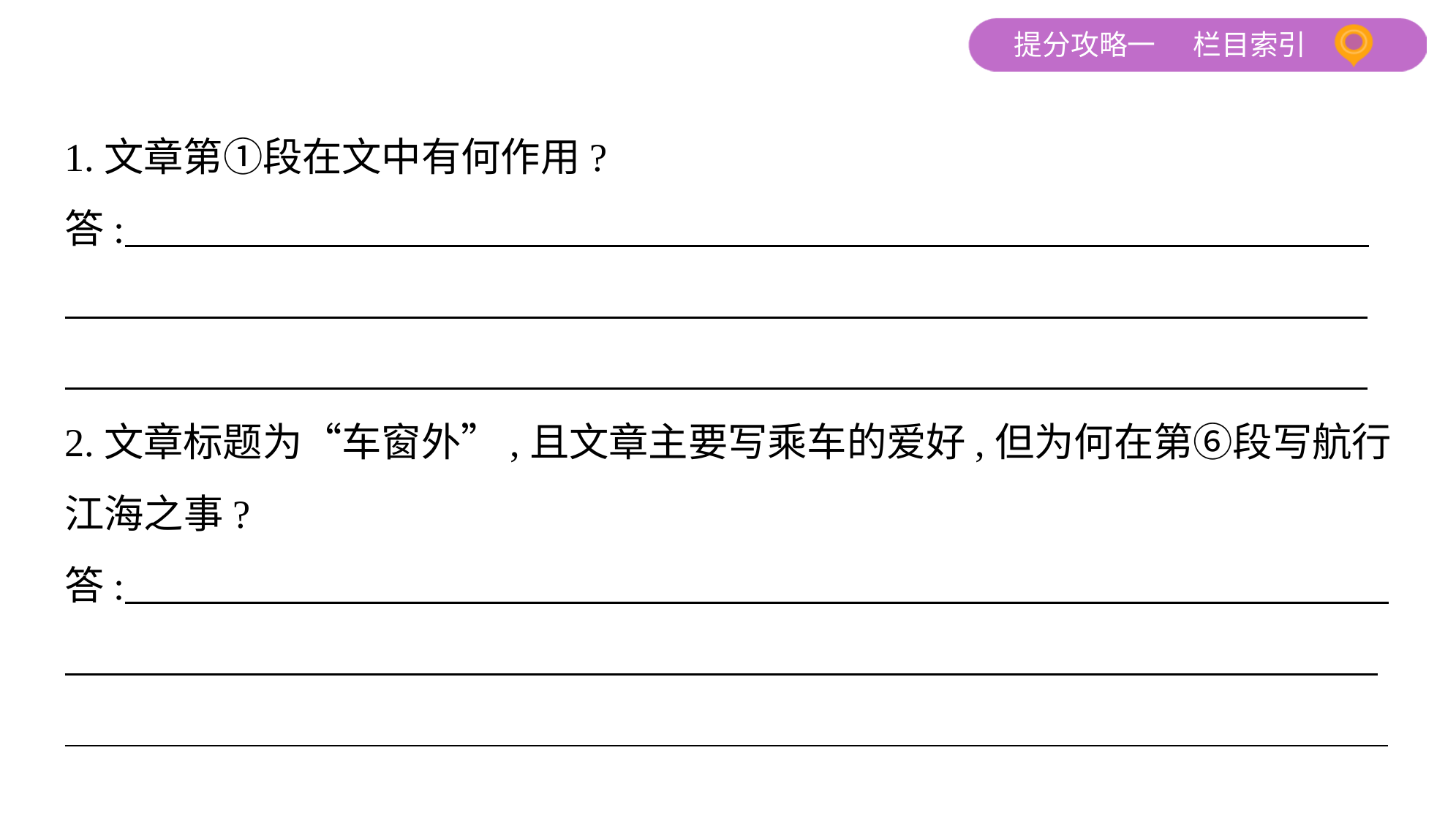

1.文章第①段在文中有何作用?
答:

2.文章标题为“车窗外”,且文章主要写乘车的爱好,但为何在第⑥段写航行
江海之事?
答: